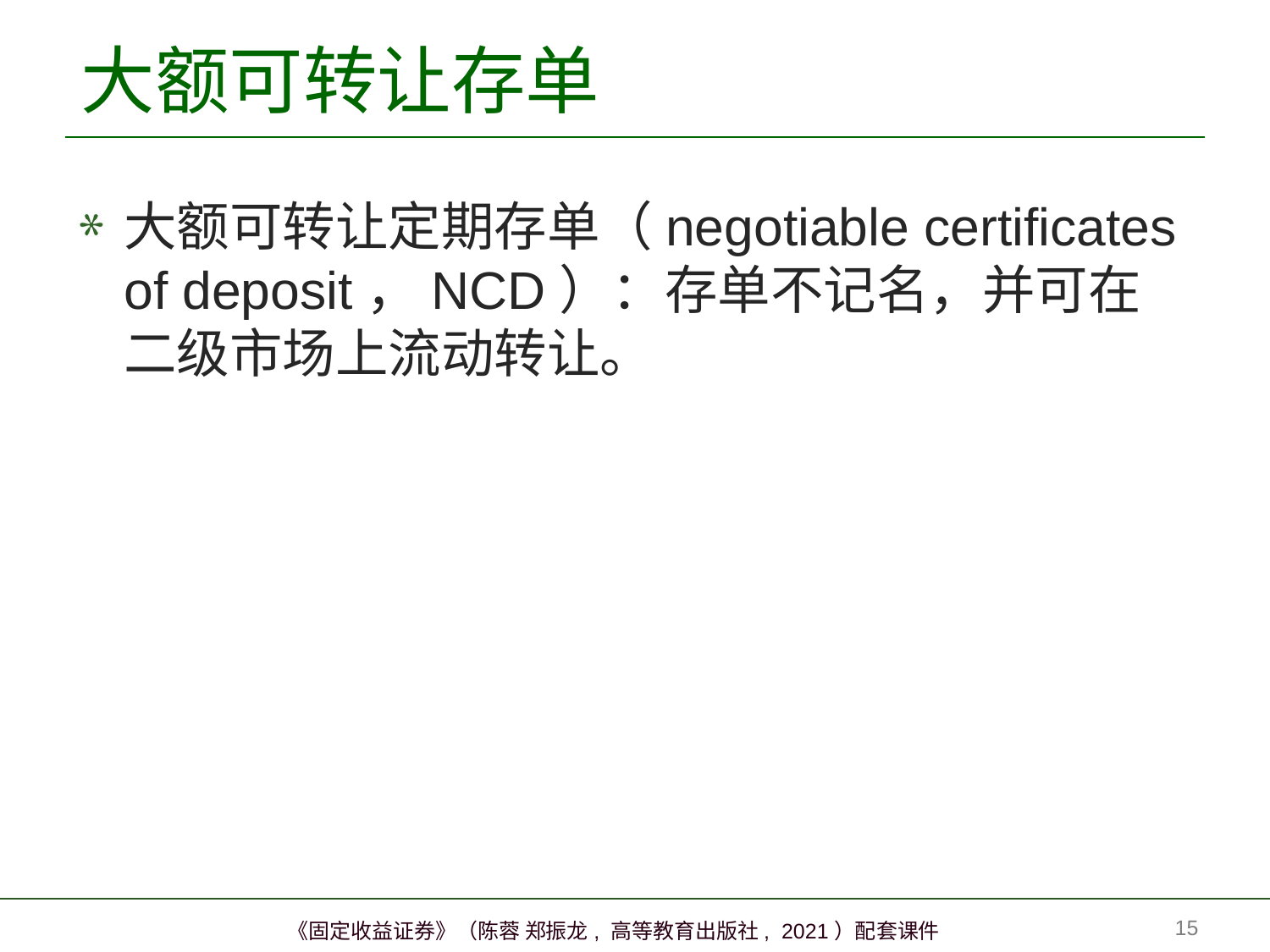

# 大额可转让存单
大额可转让定期存单（negotiable certificates of deposit，NCD）：存单不记名，并可在二级市场上流动转让。
15